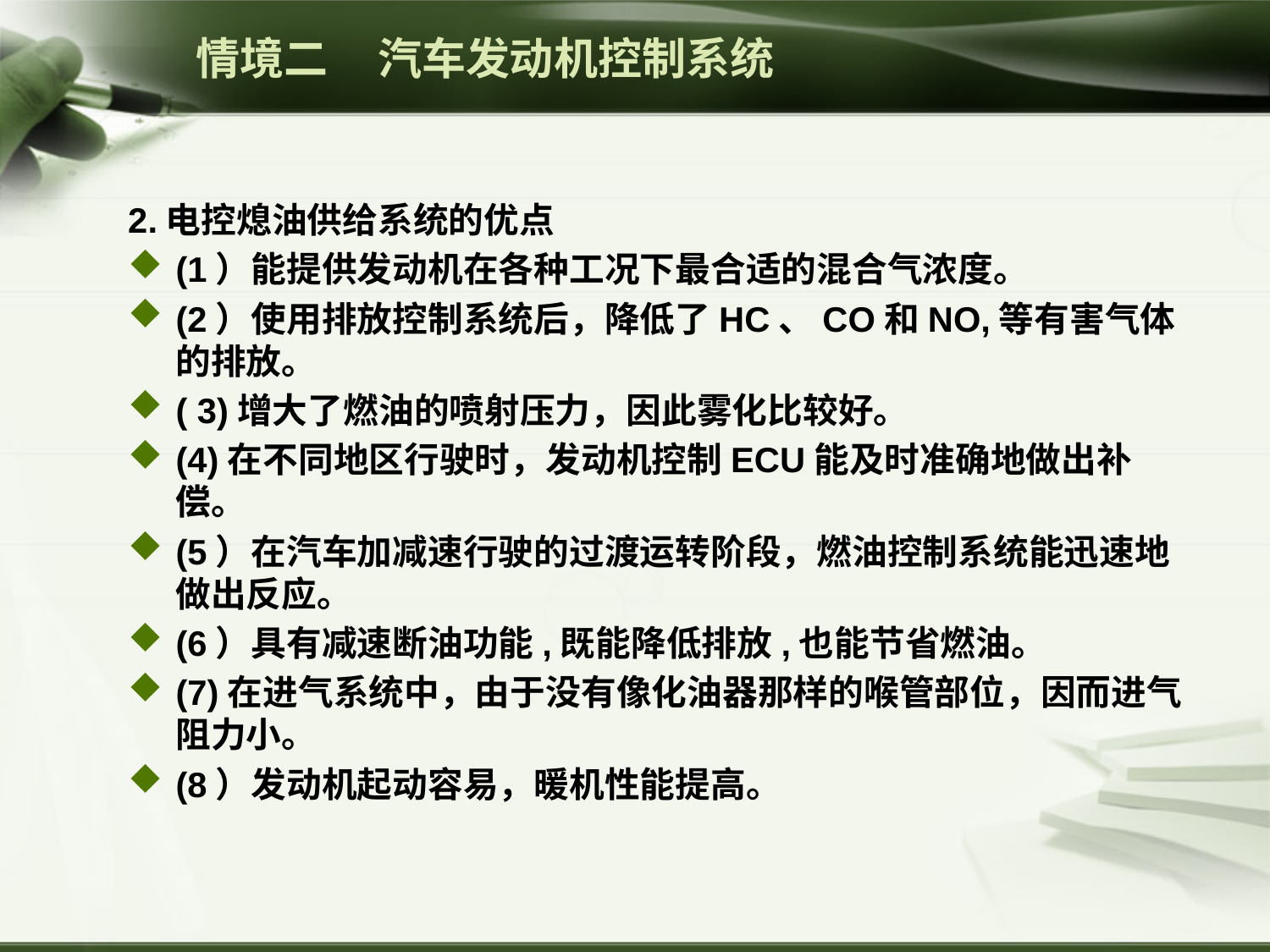

情境二     汽车发动机控制系统

2.电控熄油供给系统的优点
(1）能提供发动机在各种工况下最合适的混合气浓度。
(2）使用排放控制系统后，降低了HC、CO和NO,等有害气体的排放。
( 3)增大了燃油的喷射压力，因此雾化比较好。
(4)在不同地区行驶时，发动机控制ECU能及时准确地做出补偿。
(5）在汽车加减速行驶的过渡运转阶段，燃油控制系统能迅速地做出反应。
(6）具有减速断油功能,既能降低排放,也能节省燃油。
(7)在进气系统中，由于没有像化油器那样的喉管部位，因而进气阻力小。
(8）发动机起动容易，暖机性能提高。